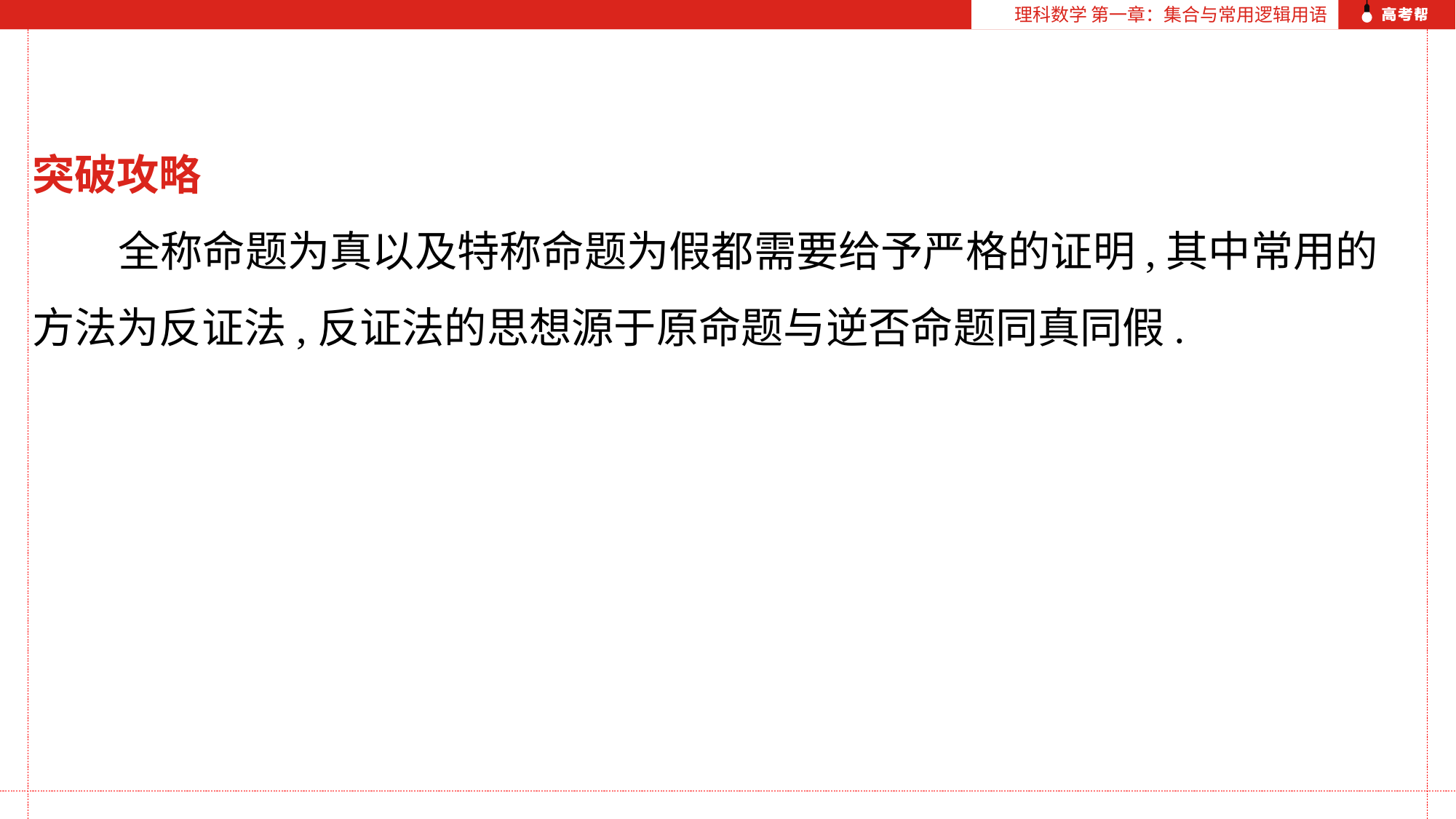

理科数学 第一章：集合与常用逻辑用语

突破攻略
        全称命题为真以及特称命题为假都需要给予严格的证明,其中常用的方法为反证法,反证法的思想源于原命题与逆否命题同真同假.